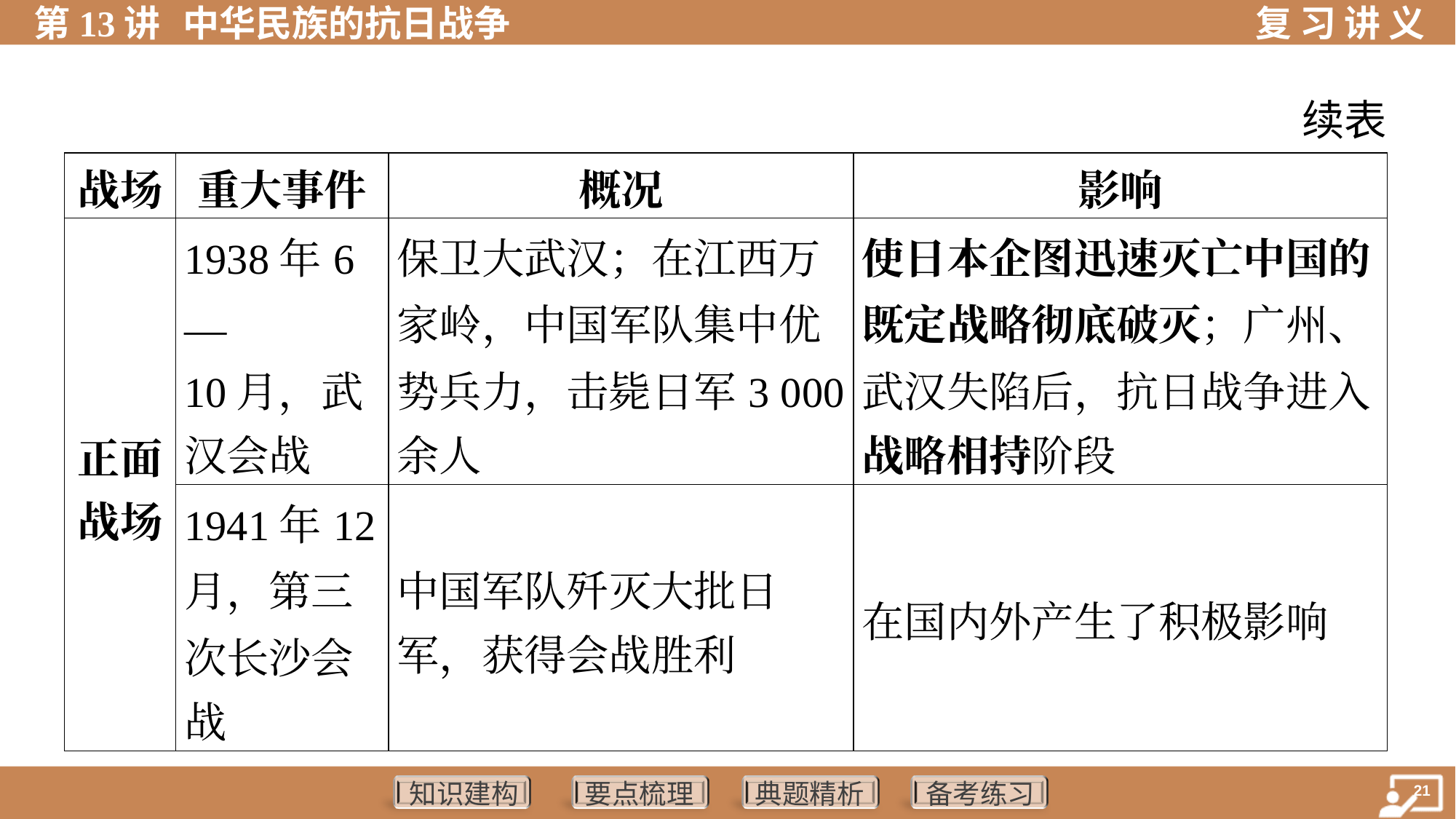

续表
| 战场 | 重大事件 | 概况 | 影响 |
| --- | --- | --- | --- |
| 正面 战场 | 1938年6— 10月，武 汉会战 | 保卫大武汉；在江西万 家岭，中国军队集中优 势兵力，击毙日军3 000 余人 | 使日本企图迅速灭亡中国的 既定战略彻底破灭；广州、 武汉失陷后，抗日战争进入 战略相持阶段 |
|  | 1941年12 月，第三 次长沙会 战 | 中国军队歼灭大批日 军，获得会战胜利 | 在国内外产生了积极影响 |